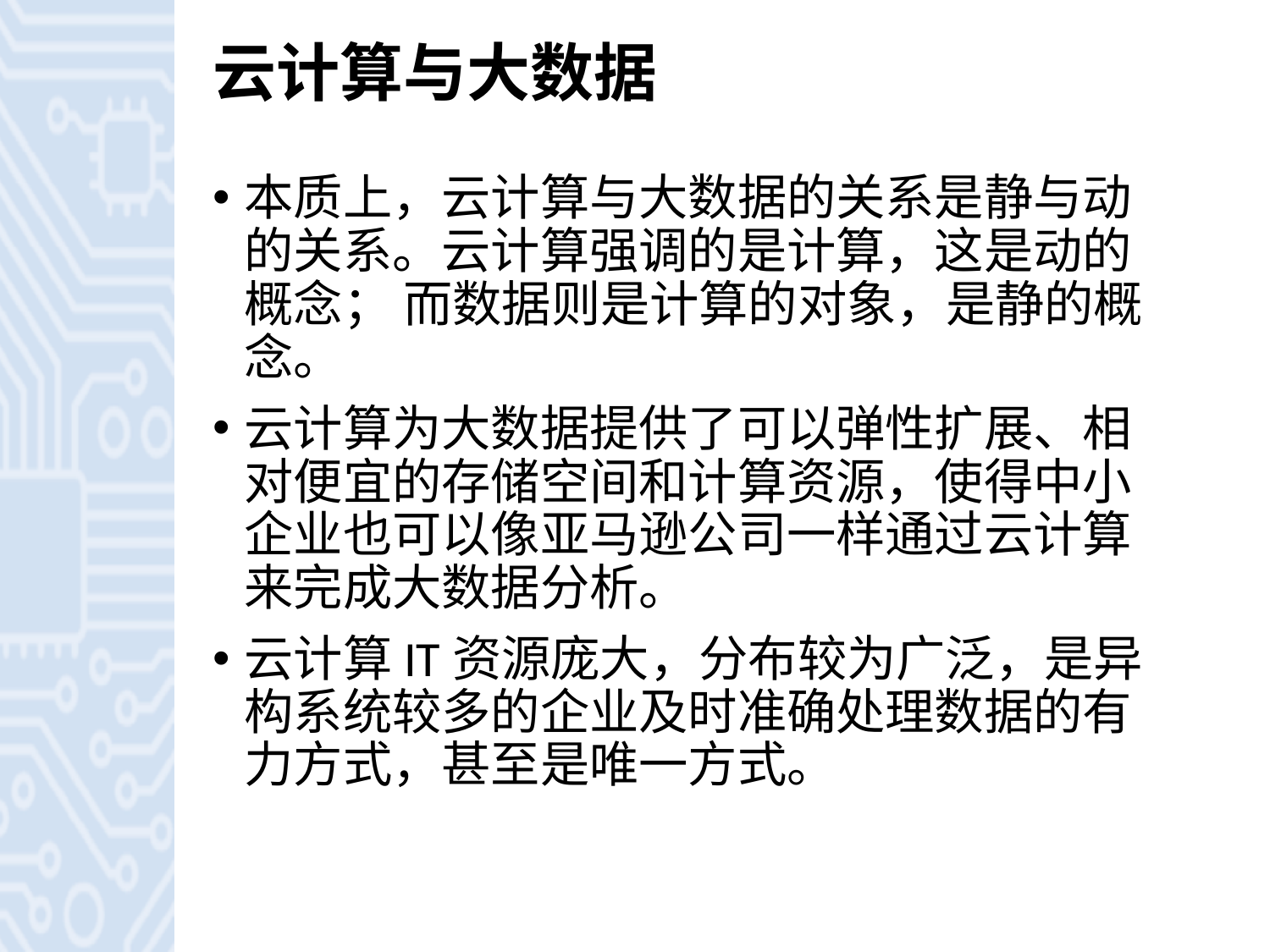

# 云计算与大数据
本质上，云计算与大数据的关系是静与动的关系。云计算强调的是计算，这是动的概念； 而数据则是计算的对象，是静的概念。
云计算为大数据提供了可以弹性扩展、相对便宜的存储空间和计算资源，使得中小企业也可以像亚马逊公司一样通过云计算来完成大数据分析。
云计算IT资源庞大，分布较为广泛，是异构系统较多的企业及时准确处理数据的有力方式，甚至是唯一方式。